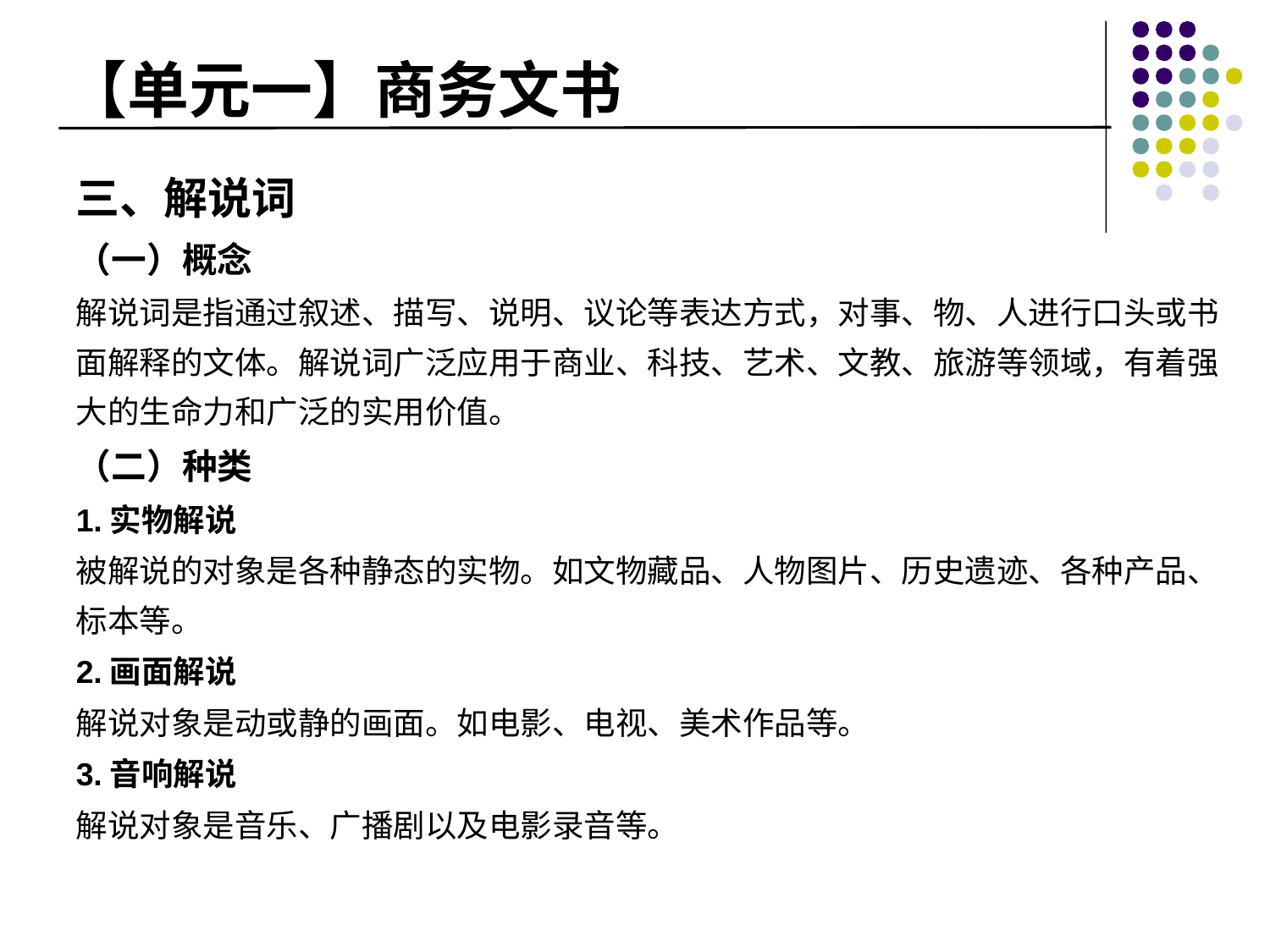

# 【单元一】商务文书
三、解说词
（一）概念
解说词是指通过叙述、描写、说明、议论等表达方式，对事、物、人进行口头或书面解释的文体。解说词广泛应用于商业、科技、艺术、文教、旅游等领域，有着强大的生命力和广泛的实用价值。
（二）种类
1.实物解说
被解说的对象是各种静态的实物。如文物藏品、人物图片、历史遗迹、各种产品、标本等。
2.画面解说
解说对象是动或静的画面。如电影、电视、美术作品等。
3.音响解说
解说对象是音乐、广播剧以及电影录音等。